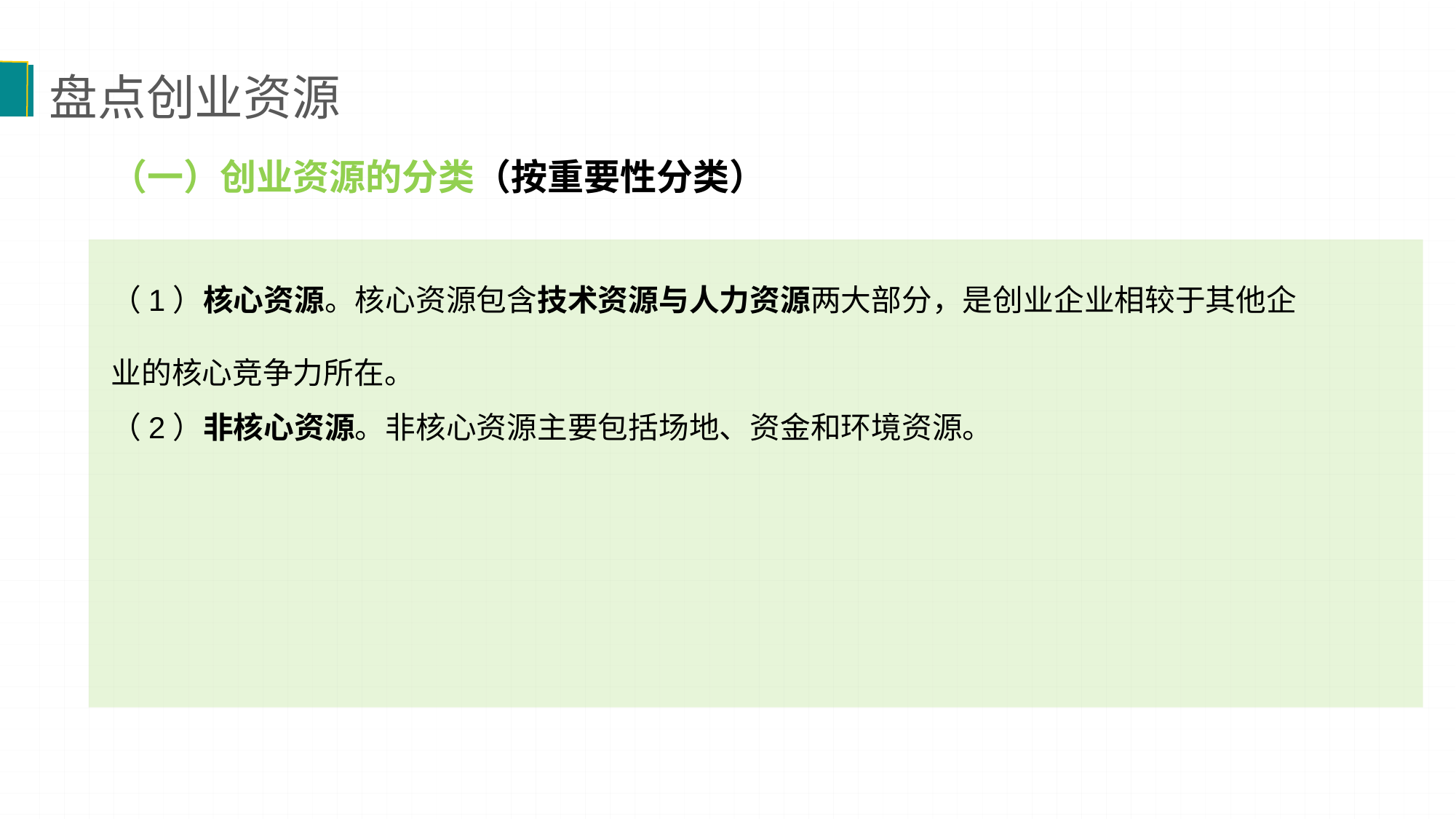

盘点创业资源

（一）创业资源的分类（按重要性分类）

（1）核心资源。核心资源包含技术资源与人力资源两大部分，是创业企业相较于其他企业的核心竞争力所在。
（2）非核心资源。非核心资源主要包括场地、资金和环境资源。